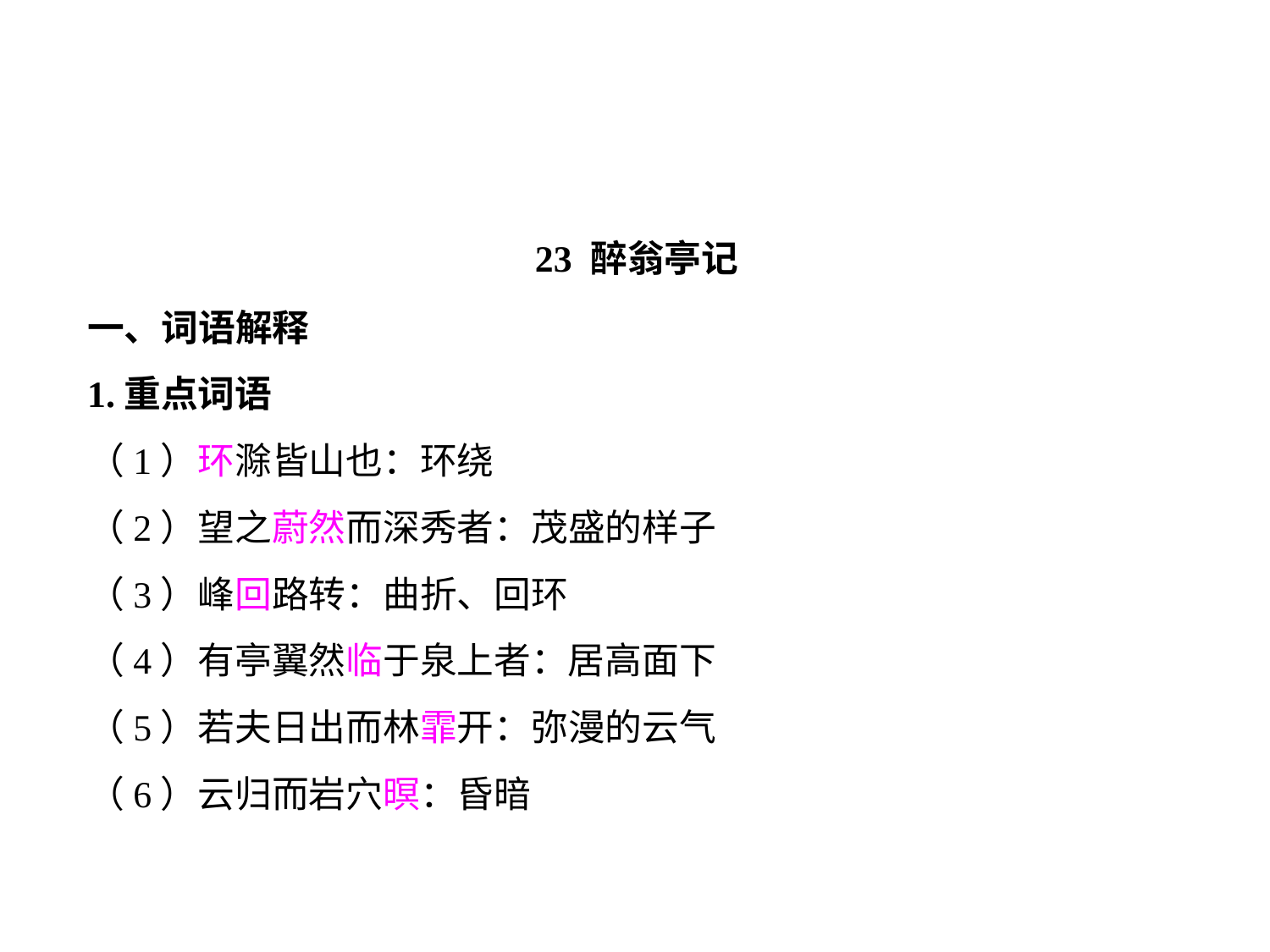

23 醉翁亭记
一、词语解释
1.重点词语
（1）环滁皆山也：环绕
（2）望之蔚然而深秀者：茂盛的样子
（3）峰回路转：曲折、回环
（4）有亭翼然临于泉上者：居高面下
（5）若夫日出而林霏开：弥漫的云气
（6）云归而岩穴暝：昏暗